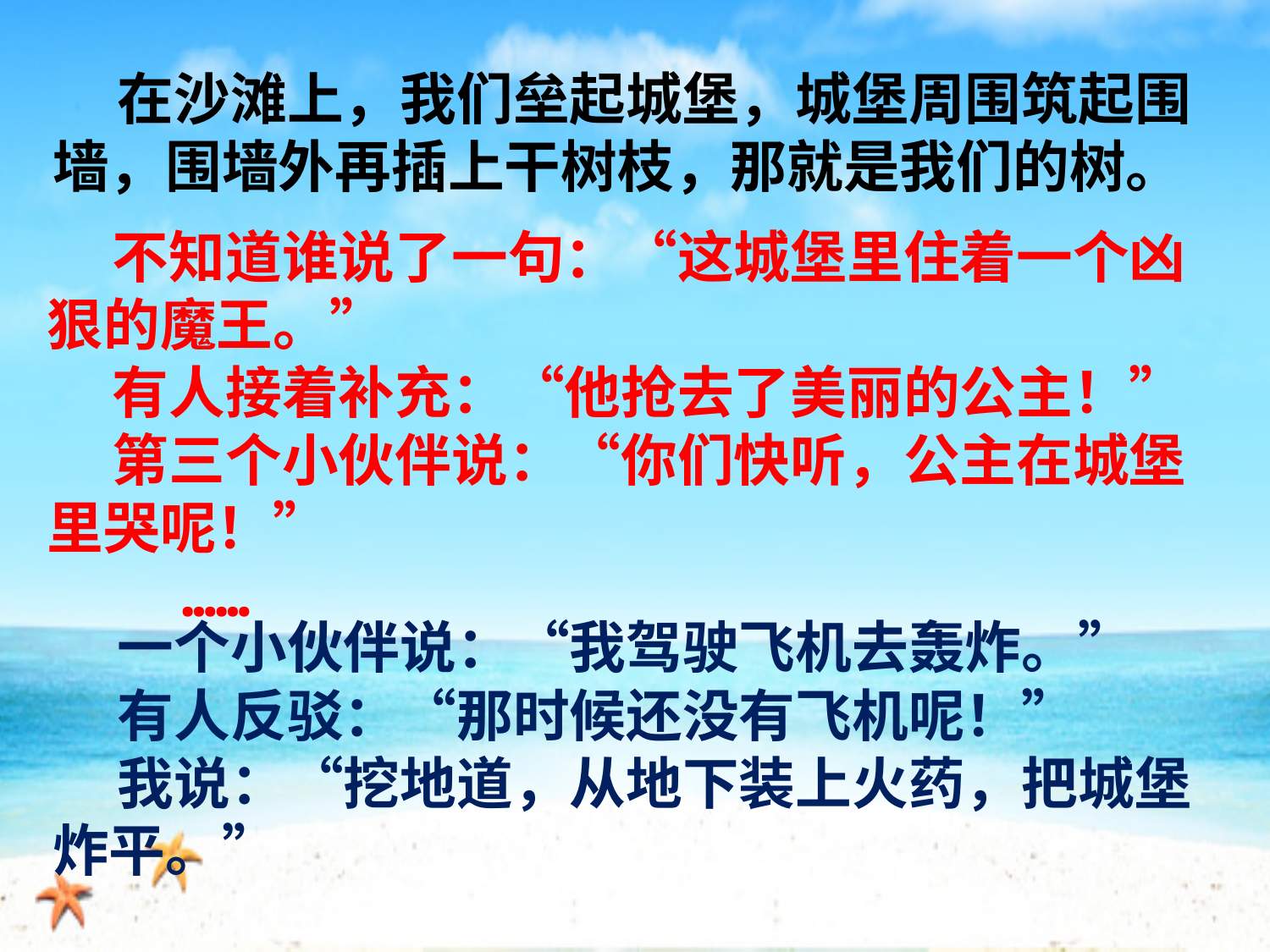

在沙滩上，我们垒起城堡，城堡周围筑起围墙，围墙外再插上干树枝，那就是我们的树。
    不知道谁说了一句：“这城堡里住着一个凶狠的魔王。”
    有人接着补充：“他抢去了美丽的公主！”
    第三个小伙伴说：“你们快听，公主在城堡里哭呢！”
    ……
    一个小伙伴说：“我驾驶飞机去轰炸。”
    有人反驳：“那时候还没有飞机呢！”
    我说：“挖地道，从地下装上火药，把城堡炸平。”